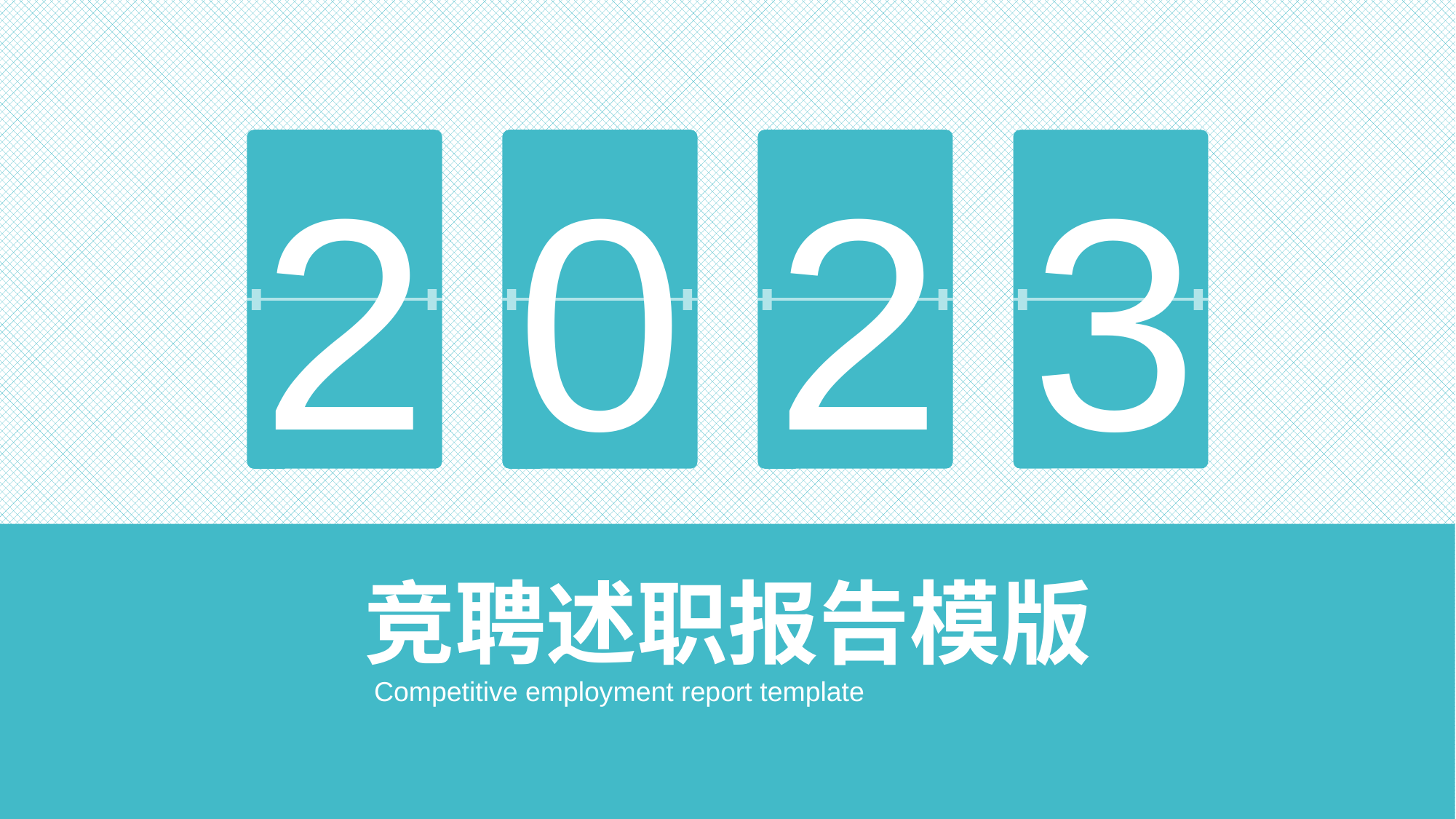

2
0
2
3

竞聘述职报告模版
Competitive employment report template